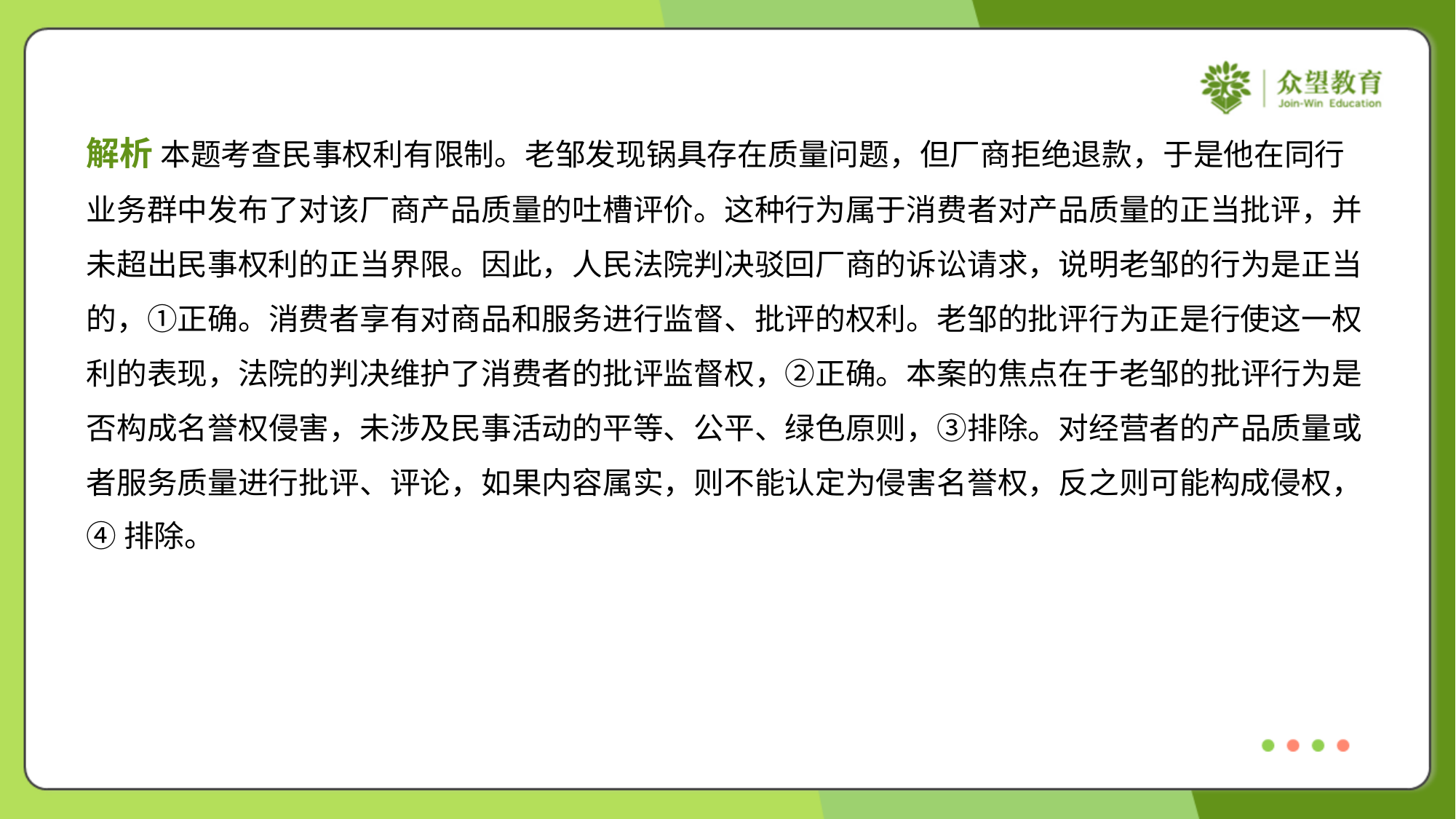

解析 本题考查民事权利有限制。老邹发现锅具存在质量问题，但厂商拒绝退款，于是他在同行
业务群中发布了对该厂商产品质量的吐槽评价。这种行为属于消费者对产品质量的正当批评，并
未超出民事权利的正当界限。因此，人民法院判决驳回厂商的诉讼请求，说明老邹的行为是正当
的，①正确。消费者享有对商品和服务进行监督、批评的权利。老邹的批评行为正是行使这一权
利的表现，法院的判决维护了消费者的批评监督权，②正确。本案的焦点在于老邹的批评行为是
否构成名誉权侵害，未涉及民事活动的平等、公平、绿色原则，③排除。对经营者的产品质量或
者服务质量进行批评、评论，如果内容属实，则不能认定为侵害名誉权，反之则可能构成侵权，
④排除。